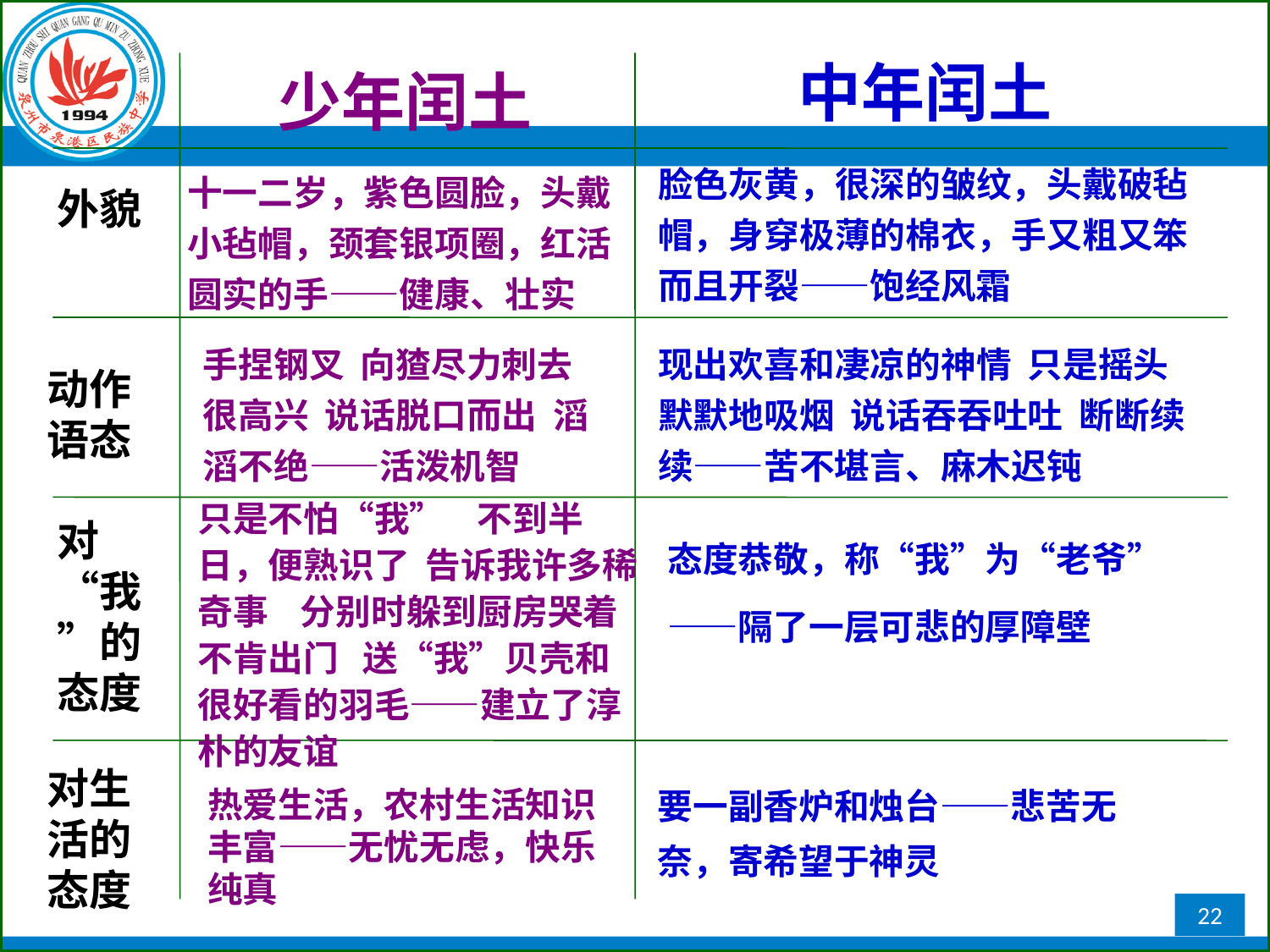

中年闰土

少年闰土

脸色灰黄，很深的皱纹，头戴破毡帽，身穿极薄的棉衣，手又粗又笨而且开裂——饱经风霜
十一二岁，紫色圆脸，头戴小毡帽，颈套银项圈，红活圆实的手——健康、壮实
外貌

手捏钢叉  向猹尽力刺去  很高兴  说话脱口而出  滔滔不绝——活泼机智
现出欢喜和凄凉的神情  只是摇头  默默地吸烟  说话吞吞吐吐  断断续续——苦不堪言、麻木迟钝

动作
语态
只是不怕“我”    不到半日，便熟识了  告诉我许多稀奇事    分别时躲到厨房哭着不肯出门   送“我”贝壳和很好看的羽毛——建立了淳朴的友谊

态度恭敬，称“我”为“老爷”——隔了一层可悲的厚障壁
对“我”的态度

对生活的态度
要一副香炉和烛台——悲苦无奈，寄希望于神灵
热爱生活，农村生活知识丰富——无忧无虑，快乐纯真